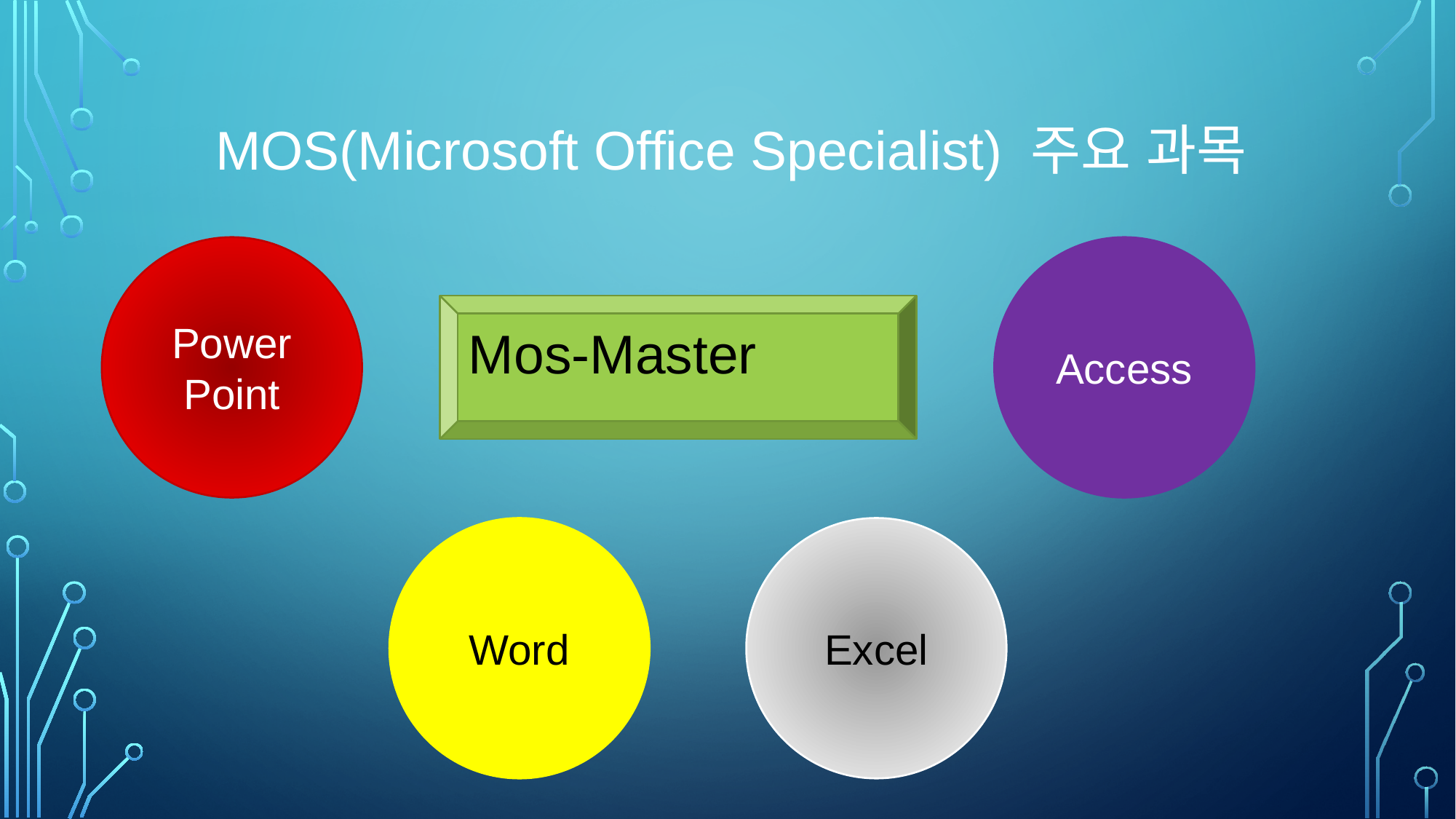

MOS(Microsoft Office Specialist) 주요 과목
Power
Point
Access
Mos-Master
Word
Excel